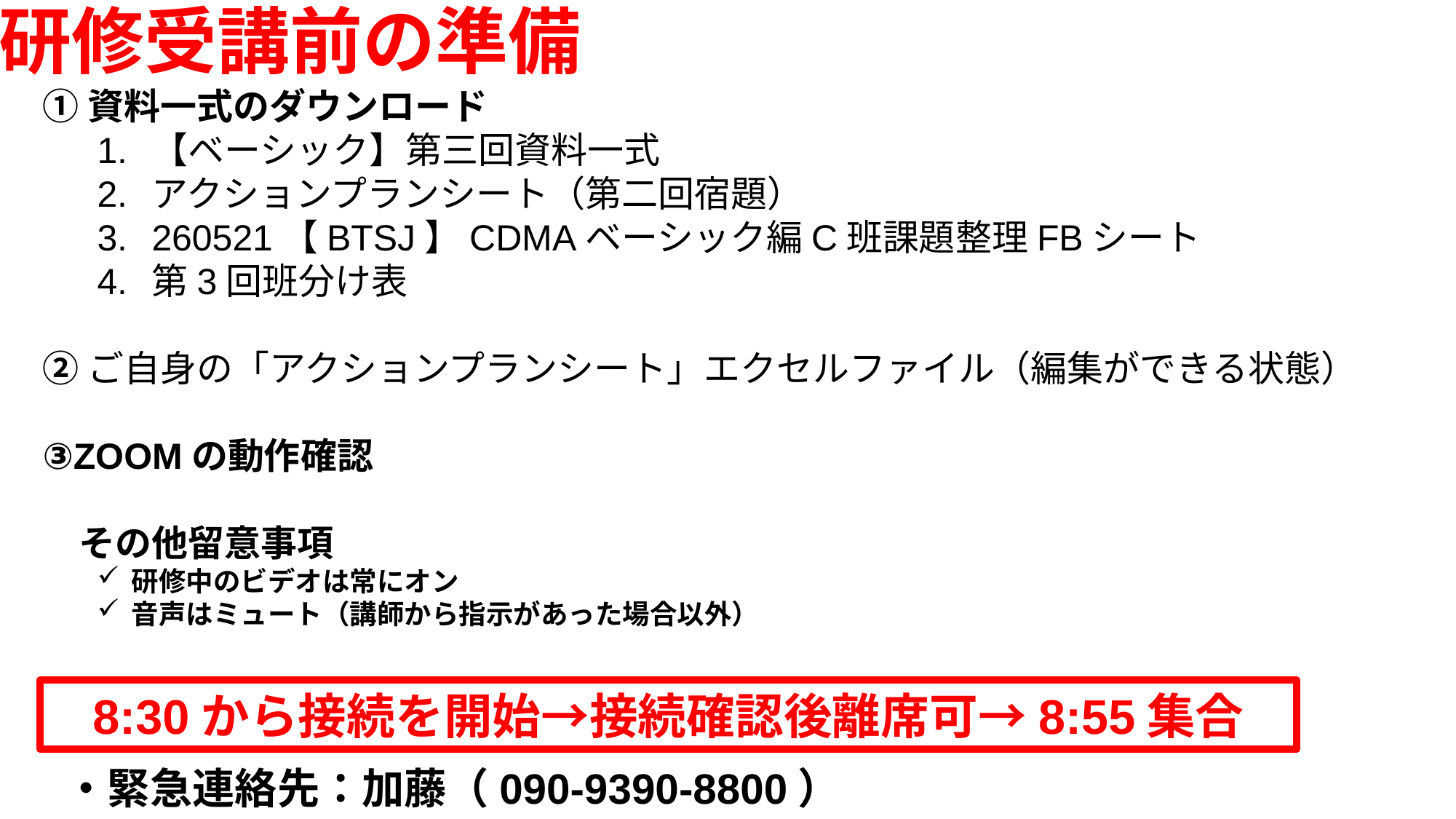

研修受講前の準備
①資料一式のダウンロード
【ベーシック】第三回資料一式
アクションプランシート（第二回宿題）
260521【BTSJ】CDMAベーシック編C班課題整理FBシート
第3回班分け表

②ご自身の「アクションプランシート」エクセルファイル（編集ができる状態）

③ZOOMの動作確認

　その他留意事項
研修中のビデオは常にオン
音声はミュート（講師から指示があった場合以外）
8:30から接続を開始→接続確認後離席可→8:55集合
・緊急連絡先：加藤（090-9390-8800）